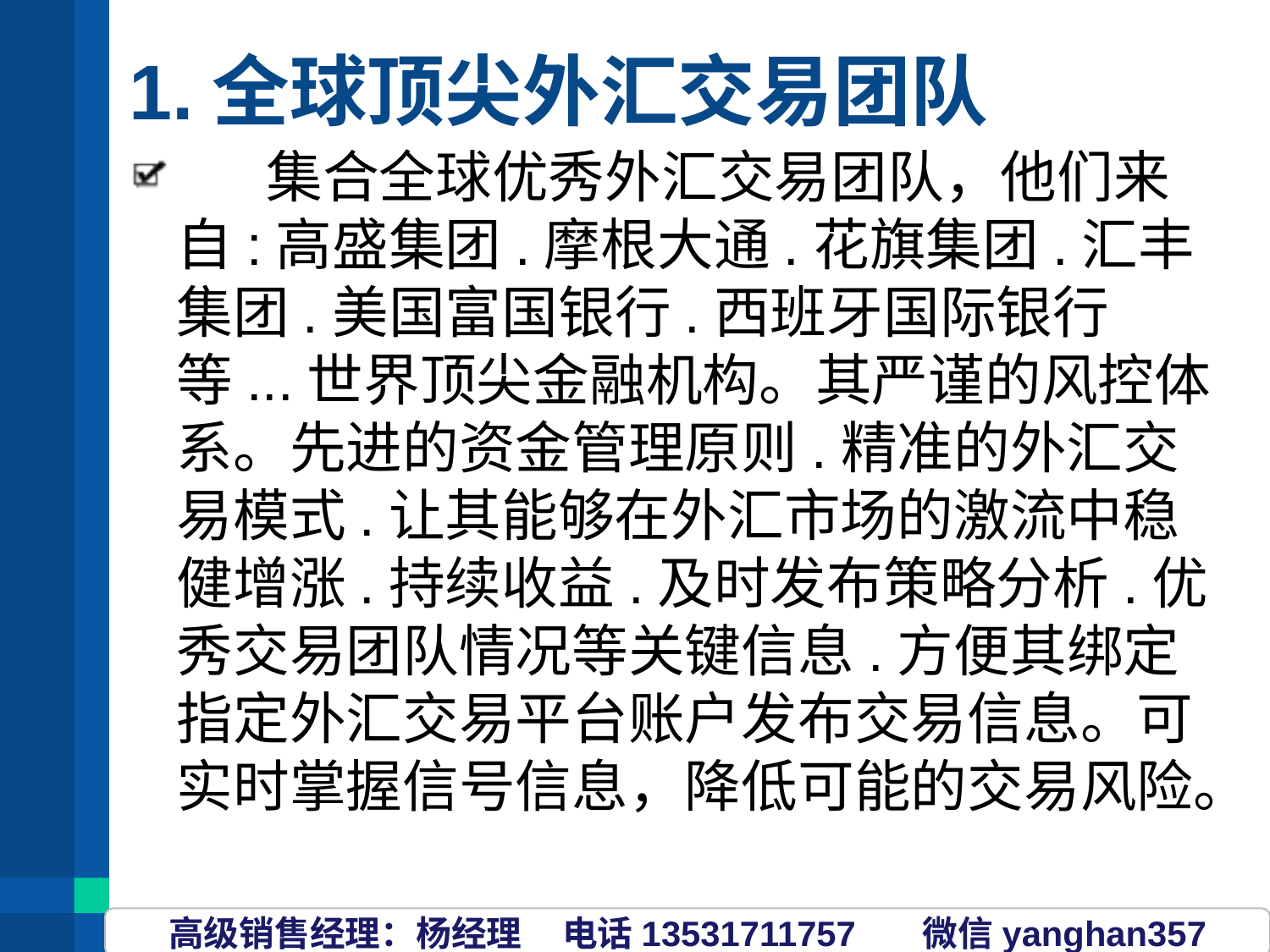

# 1.全球顶尖外汇交易团队
      集合全球优秀外汇交易团队，他们来自:高盛集团.摩根大通.花旗集团.汇丰集团.美国富国银行.西班牙国际银行等...世界顶尖金融机构。其严谨的风控体系。先进的资金管理原则.精准的外汇交易模式.让其能够在外汇市场的激流中稳健增涨.持续收益.及时发布策略分析.优秀交易团队情况等关键信息.方便其绑定指定外汇交易平台账户发布交易信息。可实时掌握信号信息，降低可能的交易风险。
高级销售经理：杨经理     电话13531711757      微信yanghan357